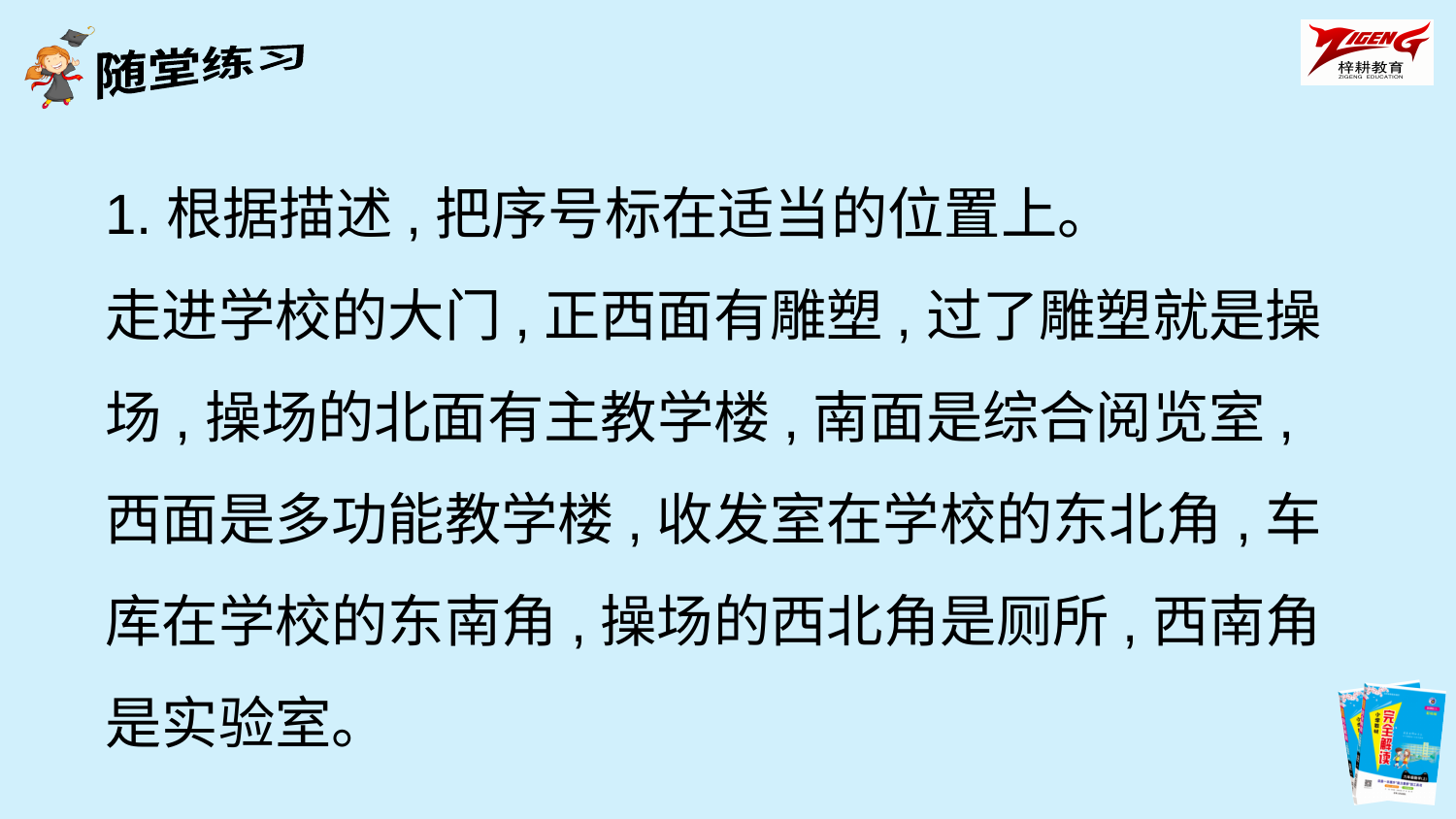

1.根据描述,把序号标在适当的位置上。
走进学校的大门,正西面有雕塑,过了雕塑就是操场,操场的北面有主教学楼,南面是综合阅览室,西面是多功能教学楼,收发室在学校的东北角,车库在学校的东南角,操场的西北角是厕所,西南角是实验室。